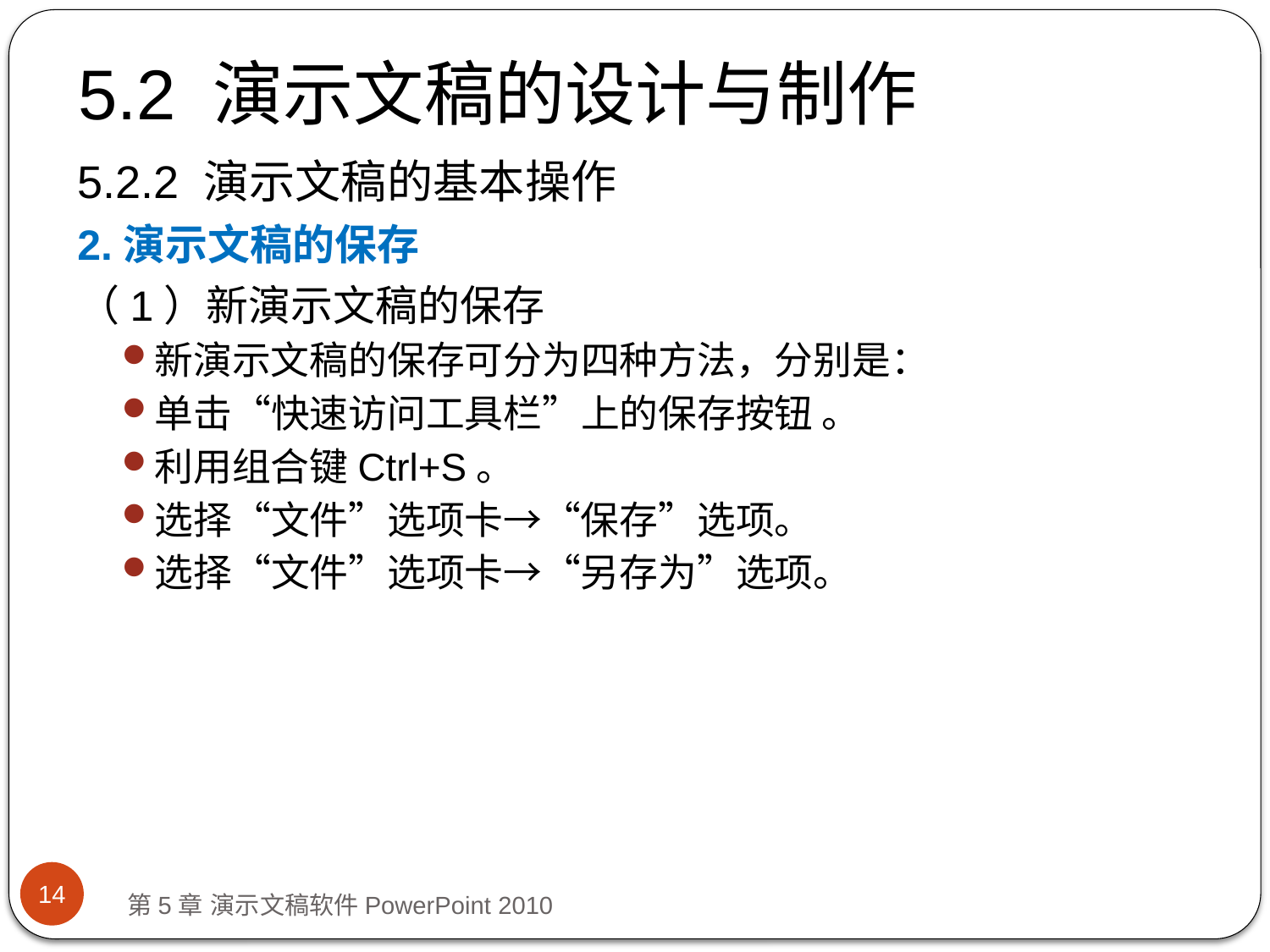

# 5.2 演示文稿的设计与制作
5.2.2 演示文稿的基本操作
2.演示文稿的保存
（1）新演示文稿的保存
新演示文稿的保存可分为四种方法，分别是：
单击“快速访问工具栏”上的保存按钮 。
利用组合键Ctrl+S。
选择“文件”选项卡→“保存”选项。
选择“文件”选项卡→“另存为”选项。

14
第5章 演示文稿软件PowerPoint 2010